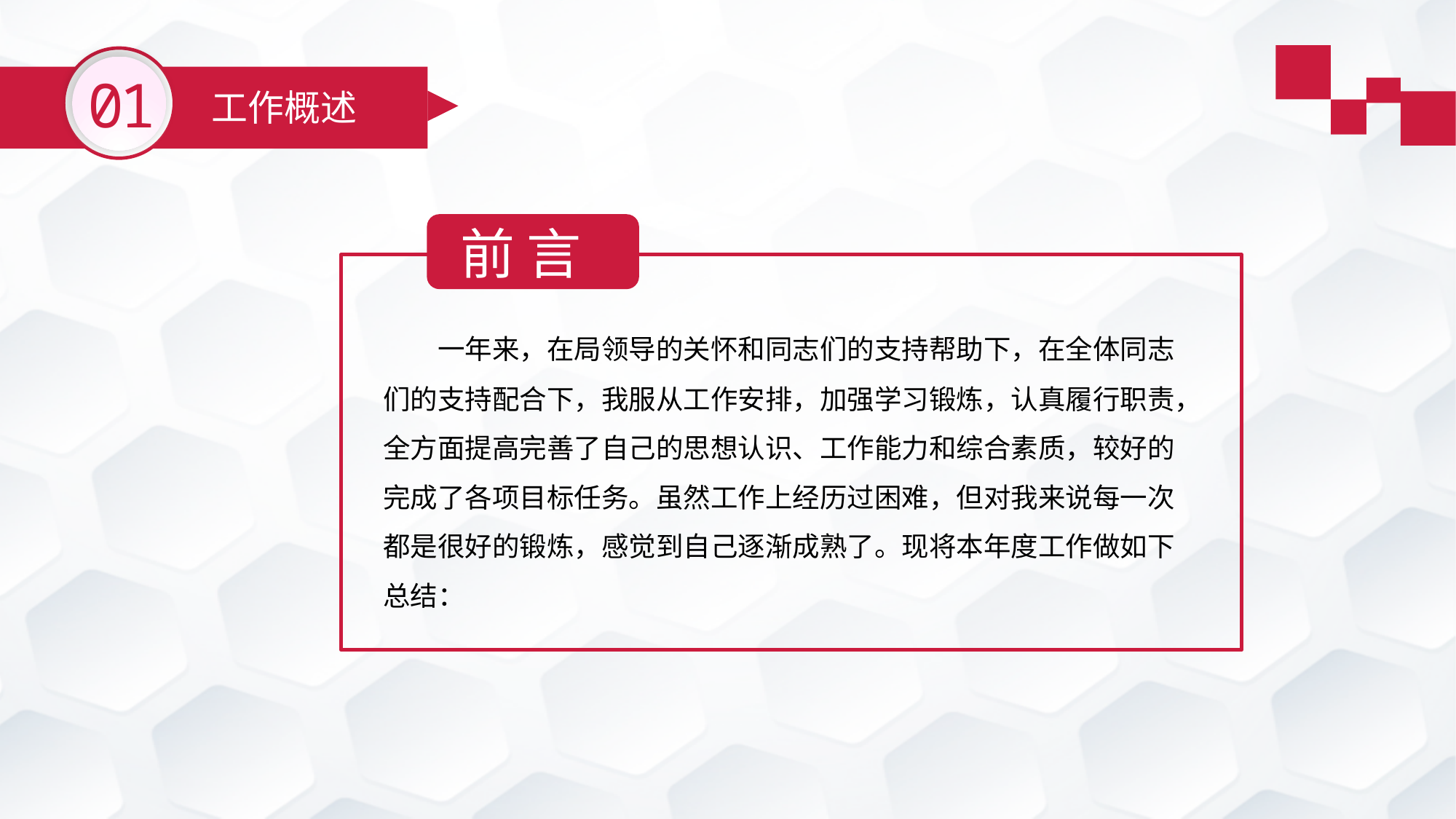

01

工作概述

前 言

       一年来，在局领导的关怀和同志们的支持帮助下，在全体同志们的支持配合下，我服从工作安排，加强学习锻炼，认真履行职责，全方面提高完善了自己的思想认识、工作能力和综合素质，较好的完成了各项目标任务。虽然工作上经历过困难，但对我来说每一次都是很好的锻炼，感觉到自己逐渐成熟了。现将本年度工作做如下总结：